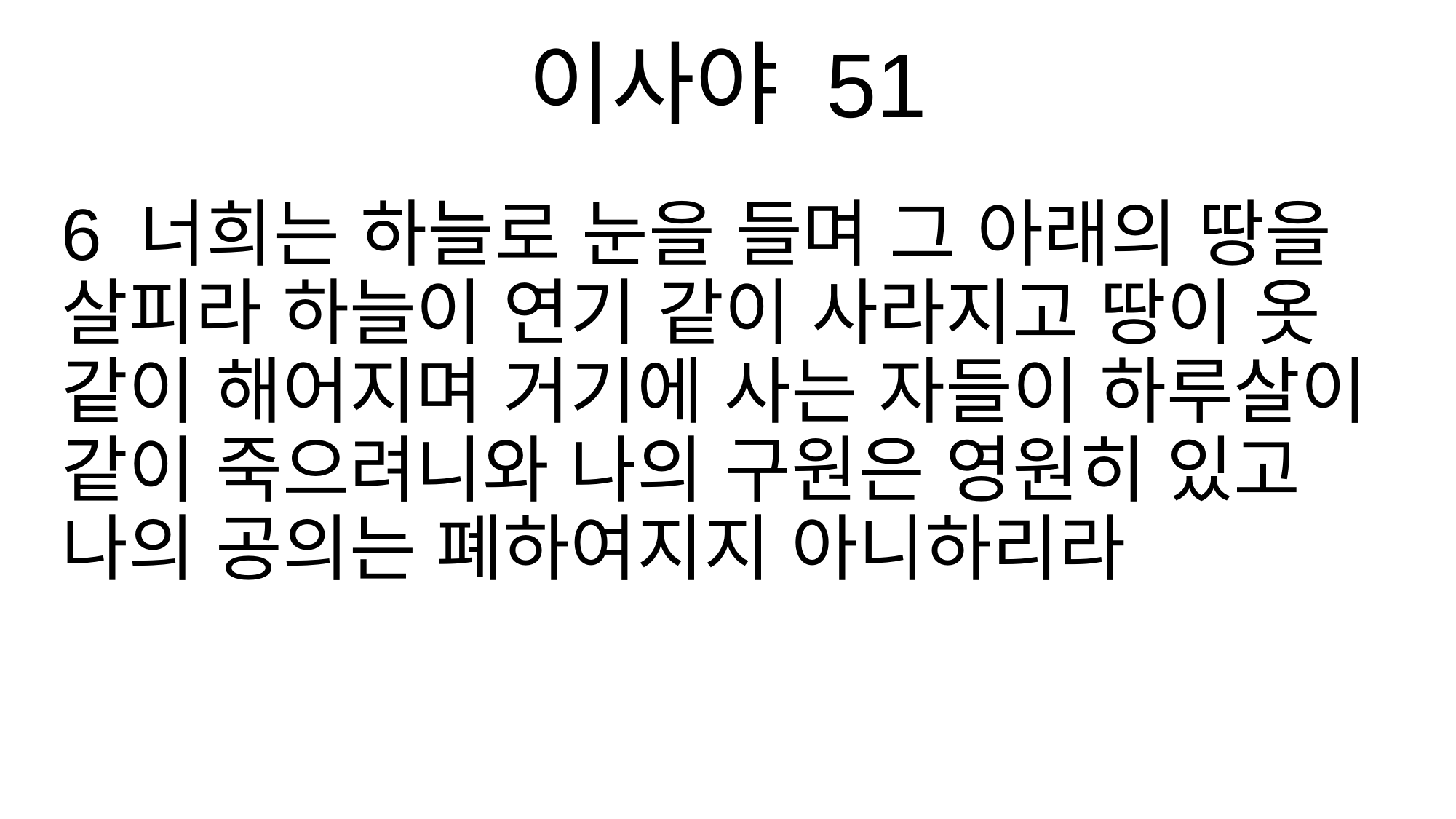

이사야 51
6 너희는 하늘로 눈을 들며 그 아래의 땅을 살피라 하늘이 연기 같이 사라지고 땅이 옷 같이 해어지며 거기에 사는 자들이 하루살이 같이 죽으려니와 나의 구원은 영원히 있고 나의 공의는 폐하여지지 아니하리라